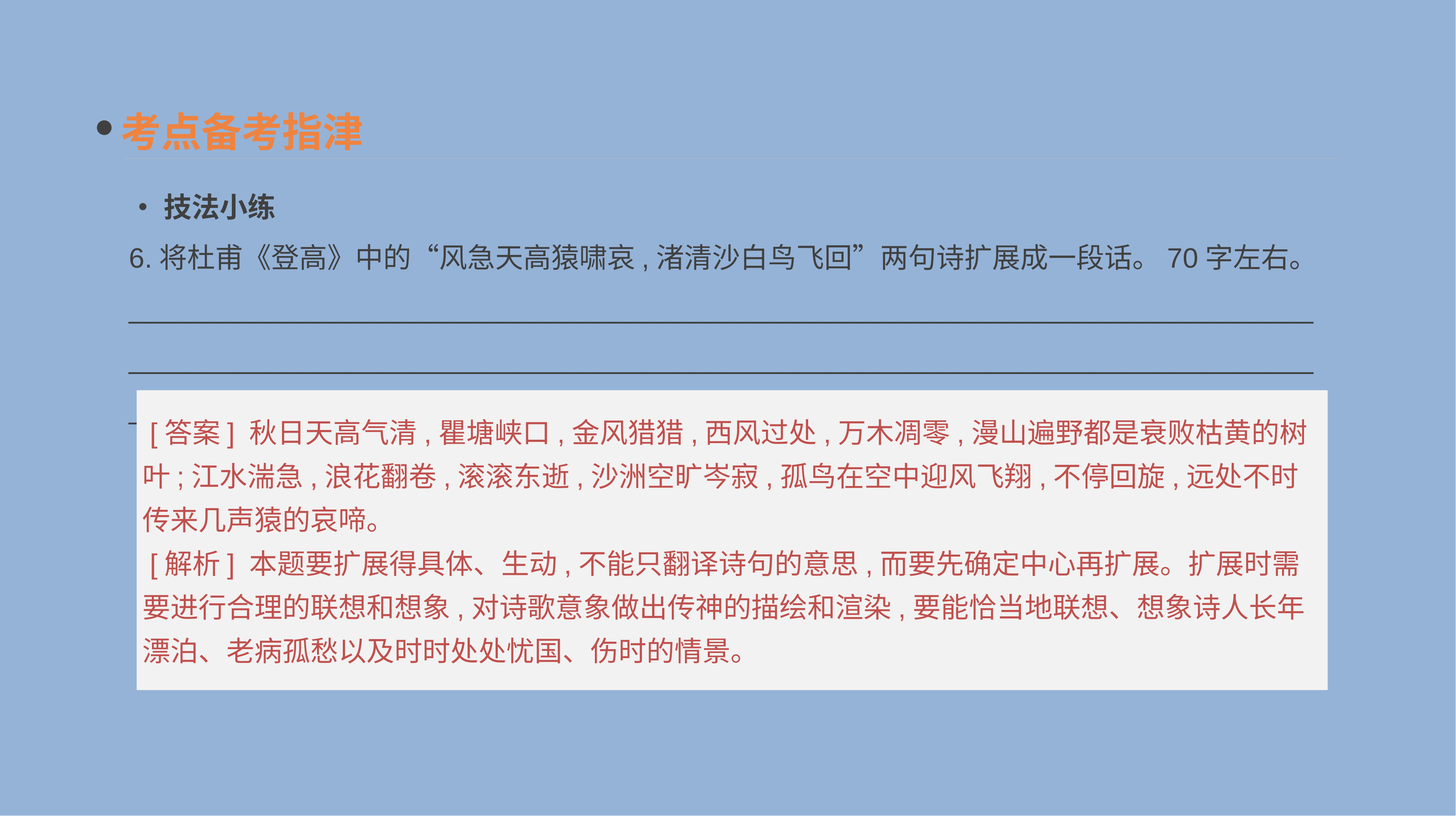

考点备考指津

•技法小练
6.将杜甫《登高》中的“风急天高猿啸哀,渚清沙白鸟飞回”两句诗扩展成一段话。70字左右。______________________________________________________________________________________________________________________________________________________________________________________________

 [答案] 秋日天高气清,瞿塘峡口,金风猎猎,西风过处,万木凋零,漫山遍野都是衰败枯黄的树叶;江水湍急,浪花翻卷,滚滚东逝,沙洲空旷岑寂,孤鸟在空中迎风飞翔,不停回旋,远处不时传来几声猿的哀啼。
 [解析] 本题要扩展得具体、生动,不能只翻译诗句的意思,而要先确定中心再扩展。扩展时需要进行合理的联想和想象,对诗歌意象做出传神的描绘和渲染,要能恰当地联想、想象诗人长年漂泊、老病孤愁以及时时处处忧国、伤时的情景。